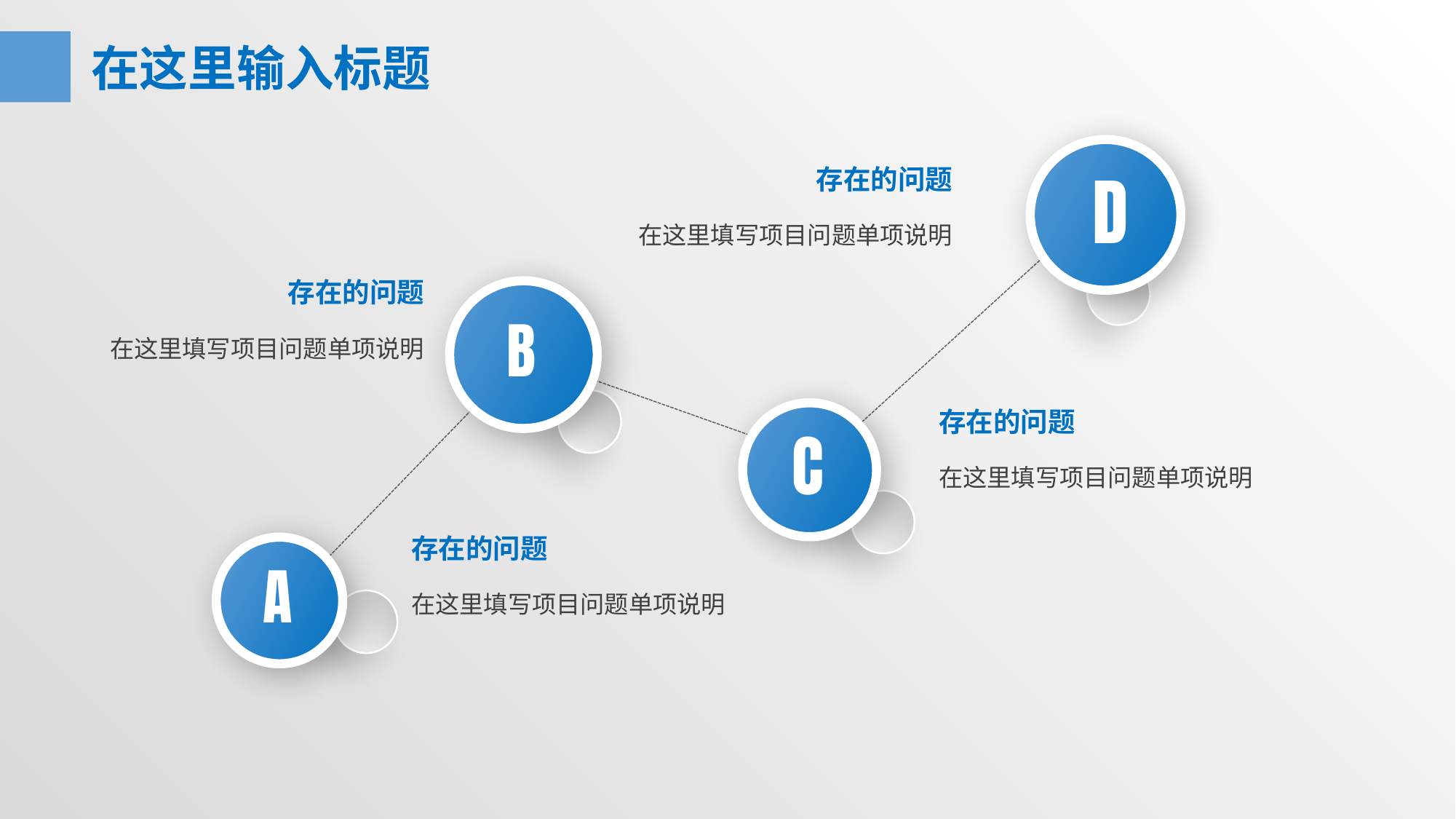

在这里输入标题

D
存在的问题
在这里填写项目问题单项说明

存在的问题

B
在这里填写项目问题单项说明

存在的问题

C
在这里填写项目问题单项说明

存在的问题

A
在这里填写项目问题单项说明